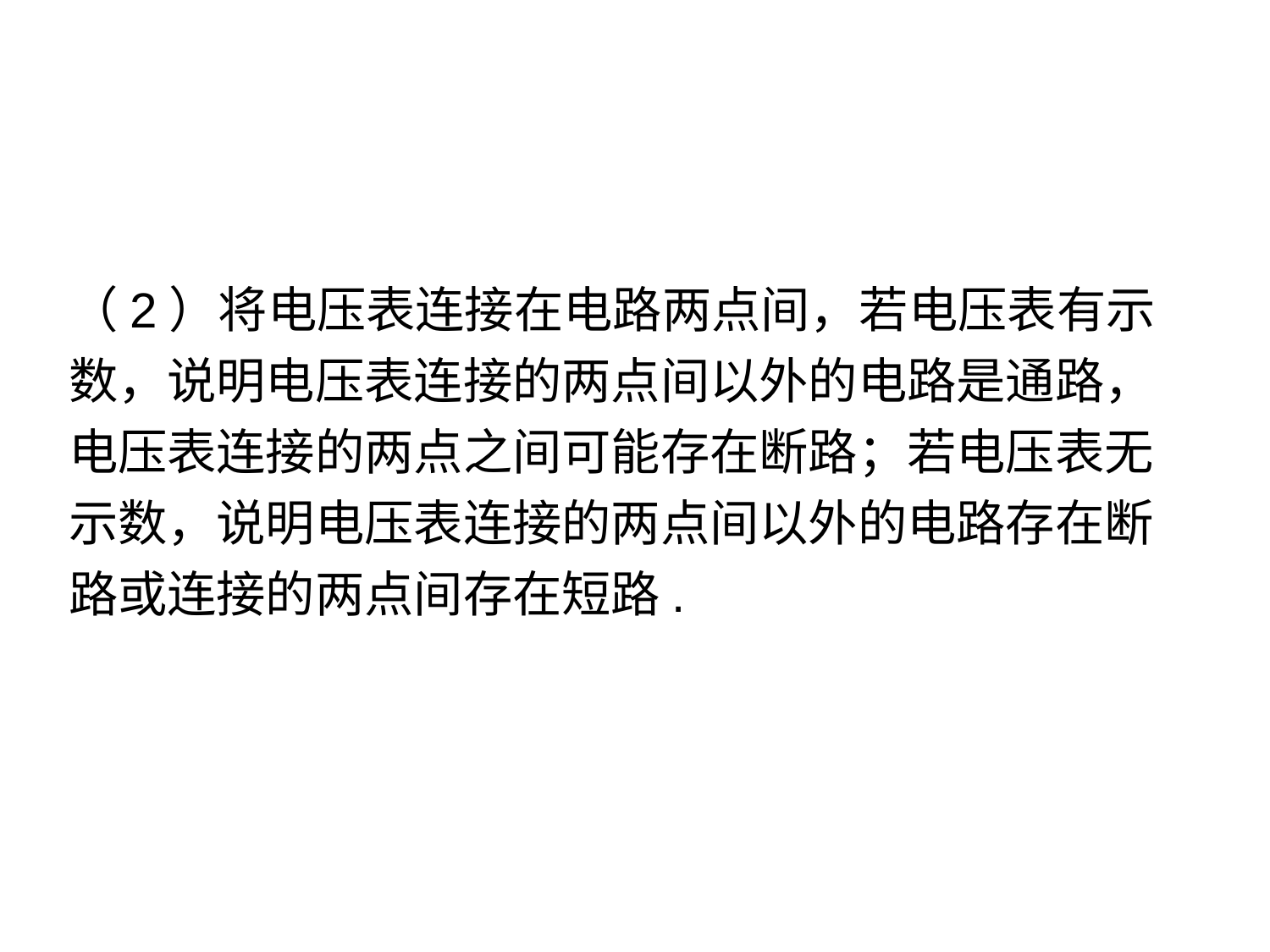

（2）将电压表连接在电路两点间，若电压表有示数，说明电压表连接的两点间以外的电路是通路，电压表连接的两点之间可能存在断路；若电压表无示数，说明电压表连接的两点间以外的电路存在断路或连接的两点间存在短路.